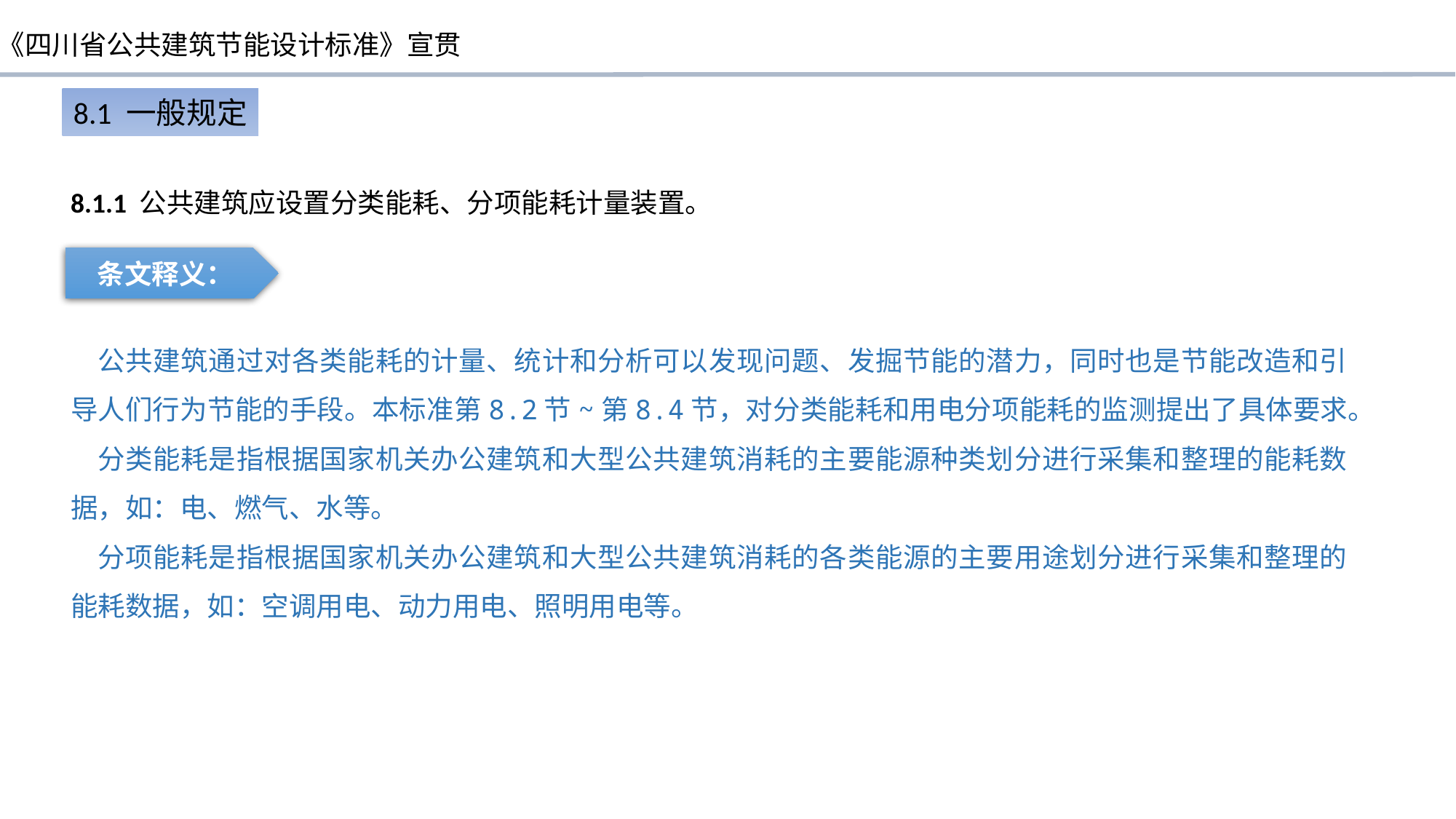

8.1 一般规定
8.1.1 公共建筑应设置分类能耗、分项能耗计量装置。
条文释义：
   公共建筑通过对各类能耗的计量、统计和分析可以发现问题、发掘节能的潜力，同时也是节能改造和引导人们行为节能的手段。本标准第8.2节~第8.4节，对分类能耗和用电分项能耗的监测提出了具体要求。
   分类能耗是指根据国家机关办公建筑和大型公共建筑消耗的主要能源种类划分进行采集和整理的能耗数据，如：电、燃气、水等。
   分项能耗是指根据国家机关办公建筑和大型公共建筑消耗的各类能源的主要用途划分进行采集和整理的能耗数据，如：空调用电、动力用电、照明用电等。